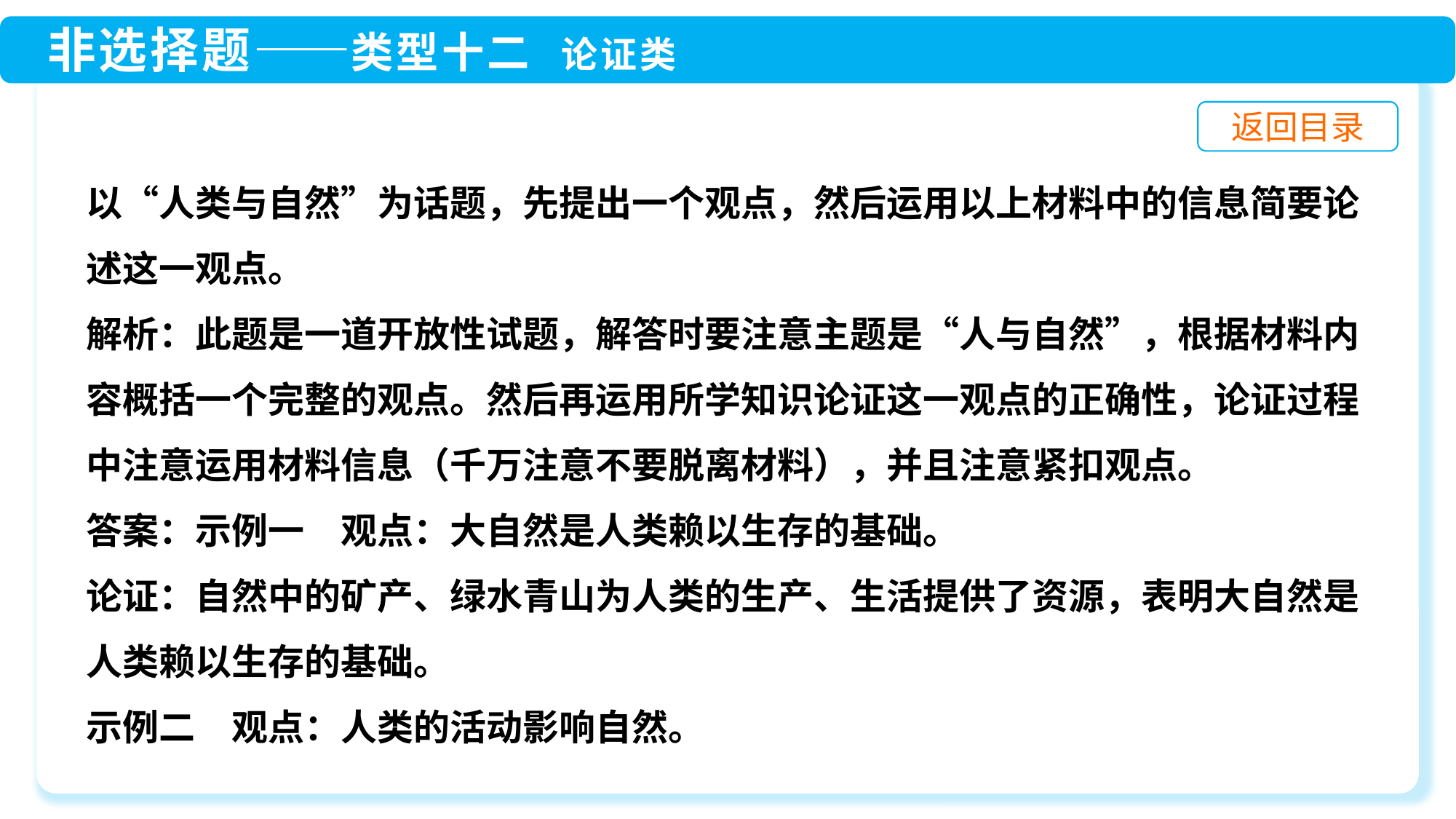

以“人类与自然”为话题，先提出一个观点，然后运用以上材料中的信息简要论述这一观点。
解析：此题是一道开放性试题，解答时要注意主题是“人与自然”，根据材料内容概括一个完整的观点。然后再运用所学知识论证这一观点的正确性，论证过程中注意运用材料信息（千万注意不要脱离材料），并且注意紧扣观点。
答案：示例一　观点：大自然是人类赖以生存的基础。
论证：自然中的矿产、绿水青山为人类的生产、生活提供了资源，表明大自然是人类赖以生存的基础。
示例二　观点：人类的活动影响自然。